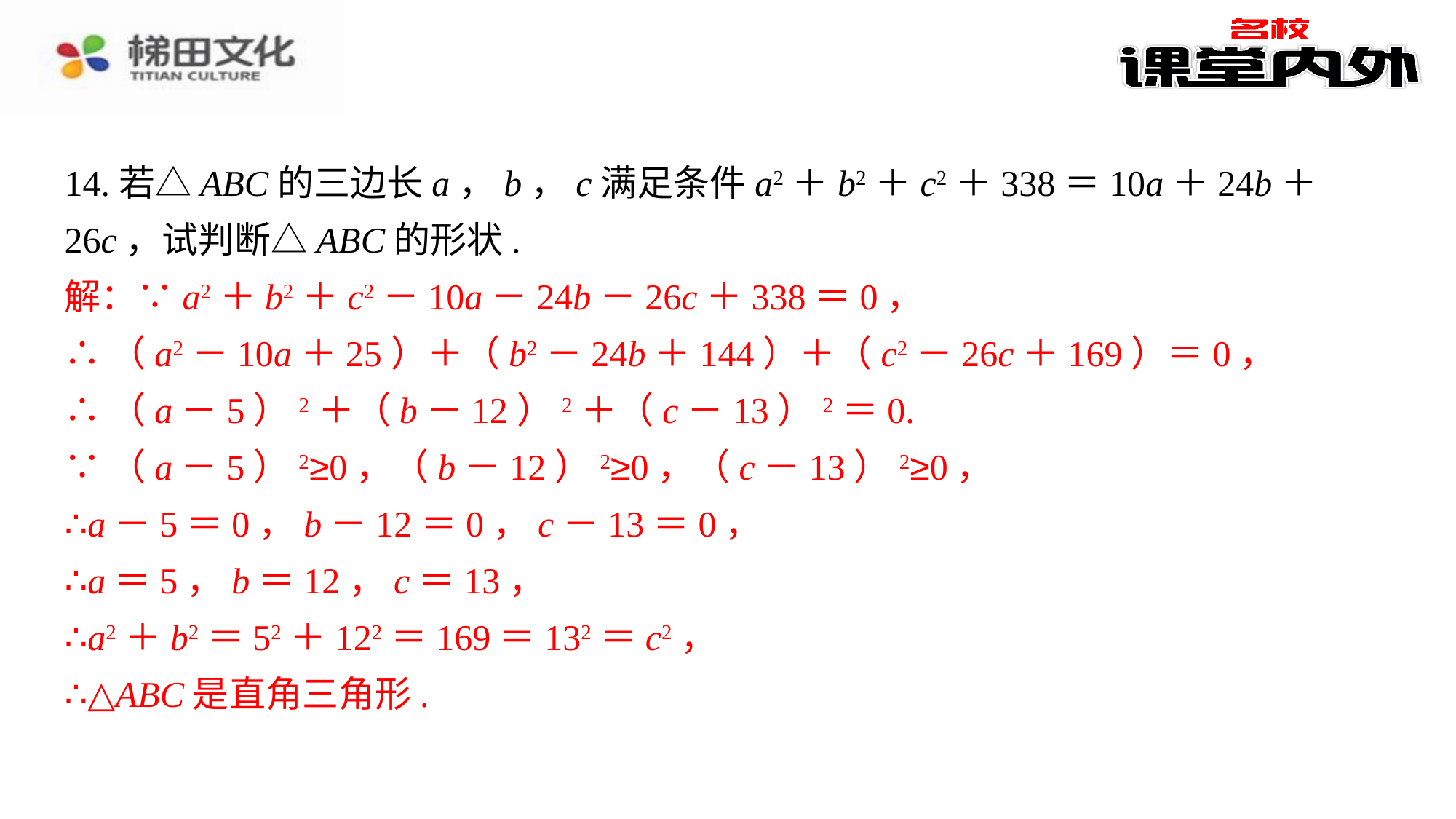

14.若△ABC的三边长a，b，c满足条件a2＋b2＋c2＋338＝10a＋24b＋26c，试判断△ABC的形状.
解：∵a2＋b2＋c2－10a－24b－26c＋338＝0，⁠
∴（a2－10a＋25）＋（b2－24b＋144）＋（c2－26c＋169）＝0，⁠
∴（a－5）2＋（b－12）2＋（c－13）2＝0.⁠
∵（a－5）2≥0，（b－12）2≥0，（c－13）2≥0，⁠
∴a－5＝0，b－12＝0，c－13＝0，⁠
∴a＝5，b＝12，c＝13，⁠
∴a2＋b2＝52＋122＝169＝132＝c2，⁠
∴△ABC是直角三角形.⁠
解：∵a2＋b2＋c2－10a－24b－26c＋338＝0，
∴（a2－10a＋25）＋（b2－24b＋144）＋（c2－26c＋169）＝0，
∴（a－5）2＋（b－12）2＋（c－13）2＝0.
∵（a－5）2≥0，（b－12）2≥0，（c－13）2≥0，
∴a－5＝0，b－12＝0，c－13＝0，
∴a＝5，b＝12，c＝13，
∴a2＋b2＝52＋122＝169＝132＝c2，
∴△ABC是直角三角形.